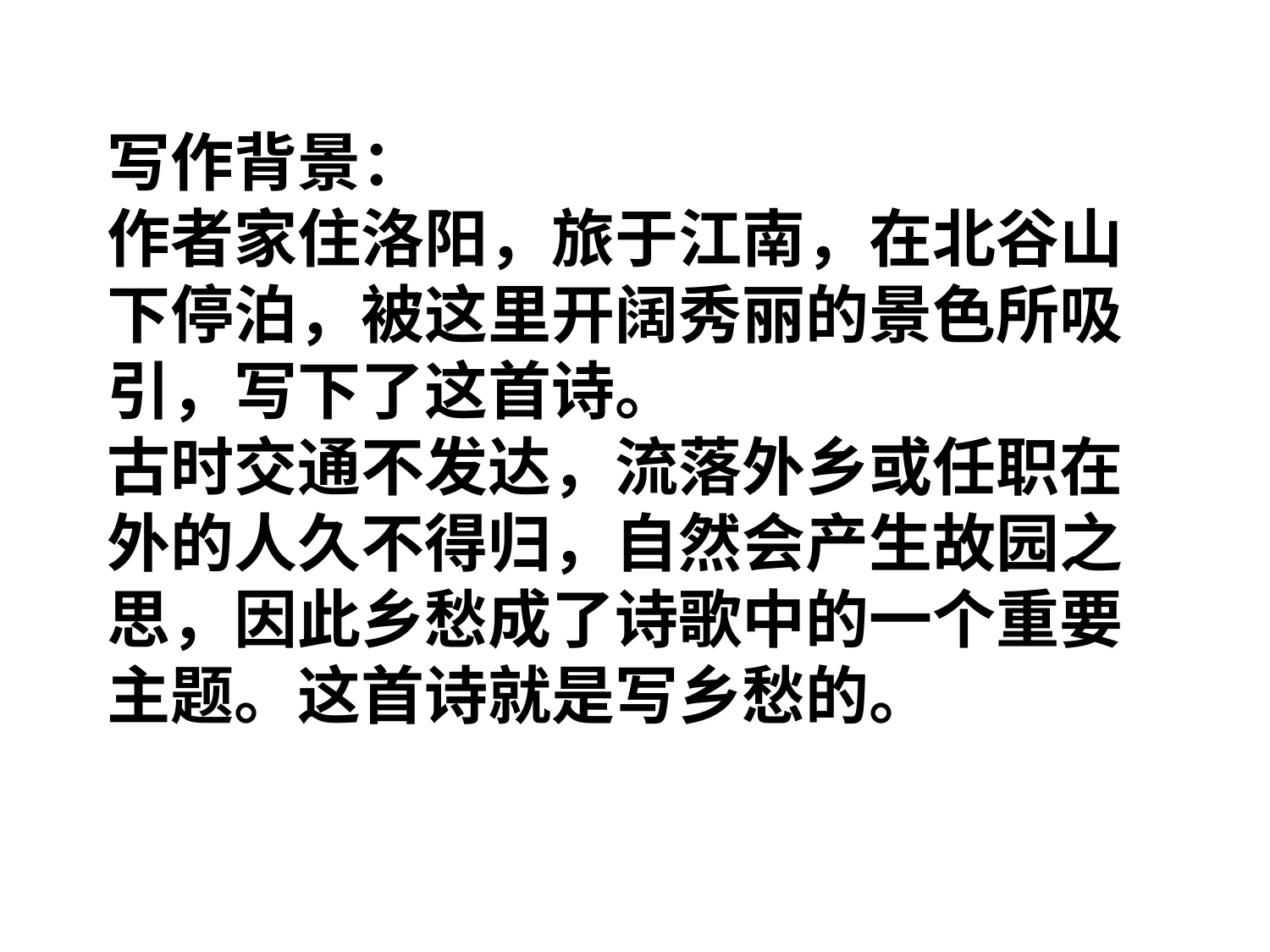

写作背景：
作者家住洛阳，旅于江南，在北谷山下停泊，被这里开阔秀丽的景色所吸引，写下了这首诗。
古时交通不发达，流落外乡或任职在外的人久不得归，自然会产生故园之思，因此乡愁成了诗歌中的一个重要主题。这首诗就是写乡愁的。